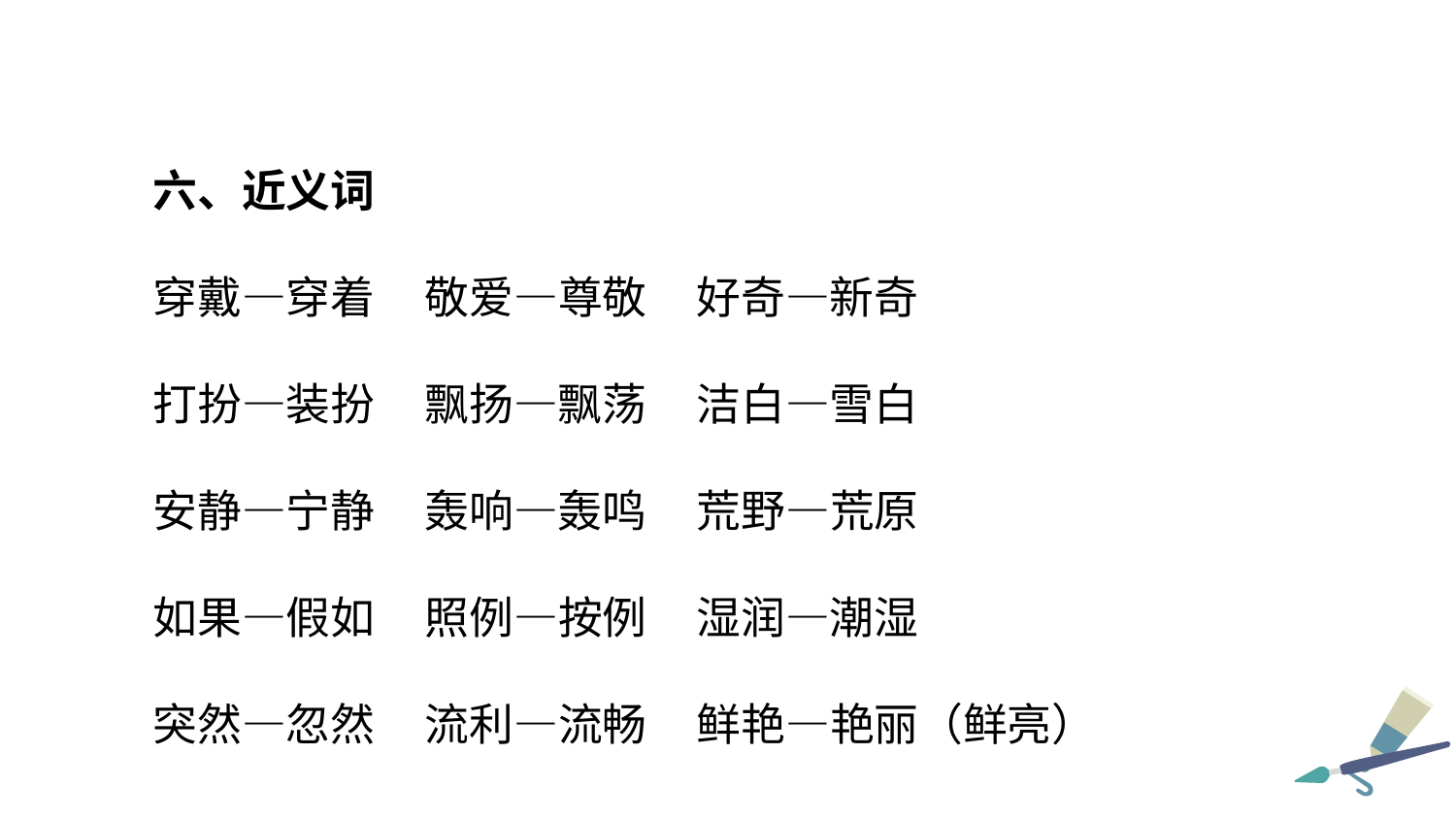

六、近义词
穿戴—穿着     敬爱—尊敬     好奇—新奇
打扮—装扮     飘扬—飘荡     洁白—雪白
安静—宁静     轰响—轰鸣     荒野—荒原
如果—假如     照例—按例     湿润—潮湿
突然—忽然     流利—流畅     鲜艳—艳丽（鲜亮）